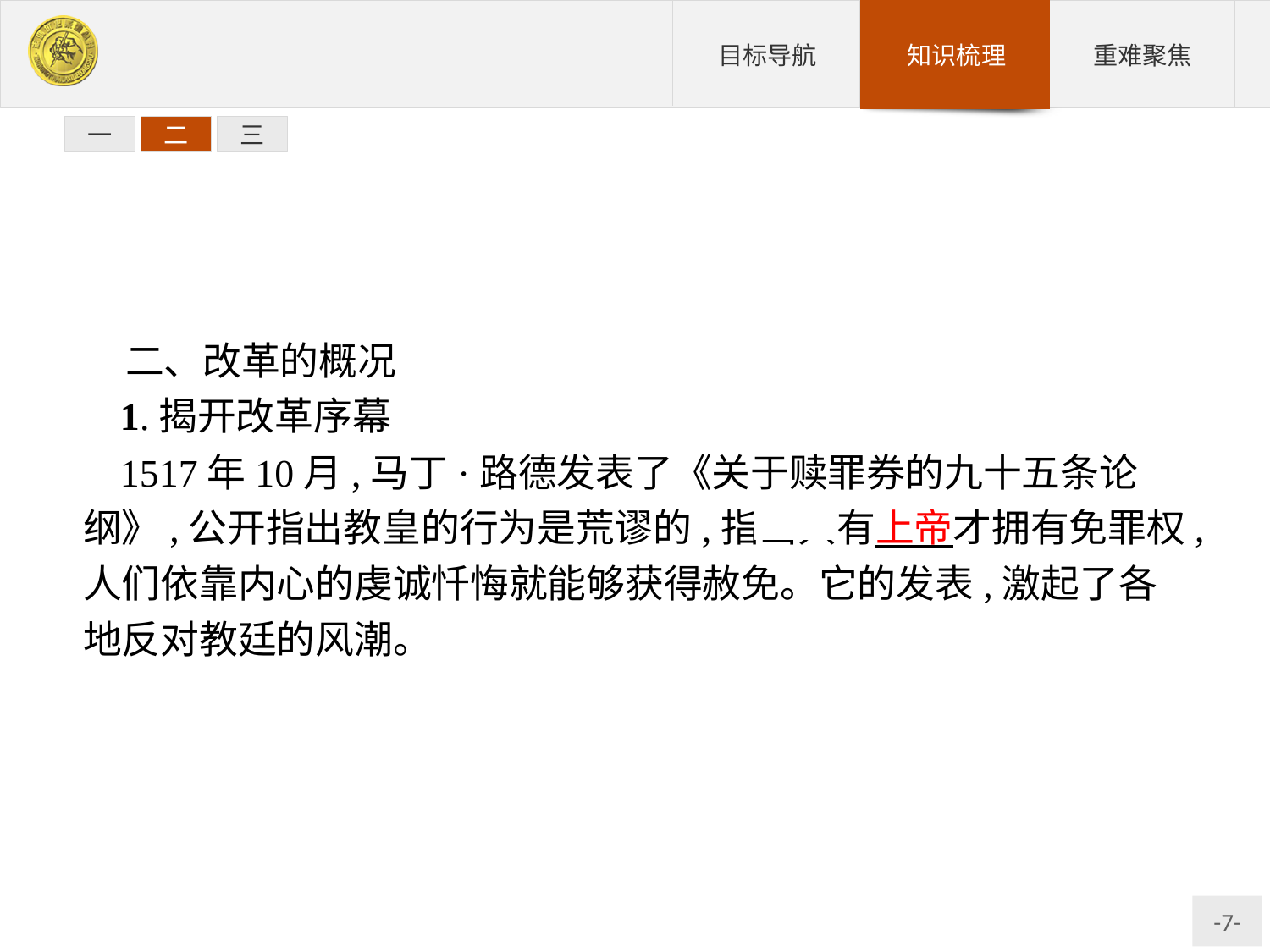

一
二
三
二、改革的概况
1.揭开改革序幕
1517年10月,马丁·路德发表了《关于赎罪券的九十五条论纲》,公开指出教皇的行为是荒谬的,指出只有上帝才拥有免罪权,人们依靠内心的虔诚忏悔就能够获得赦免。它的发表,激起了各地反对教廷的风潮。